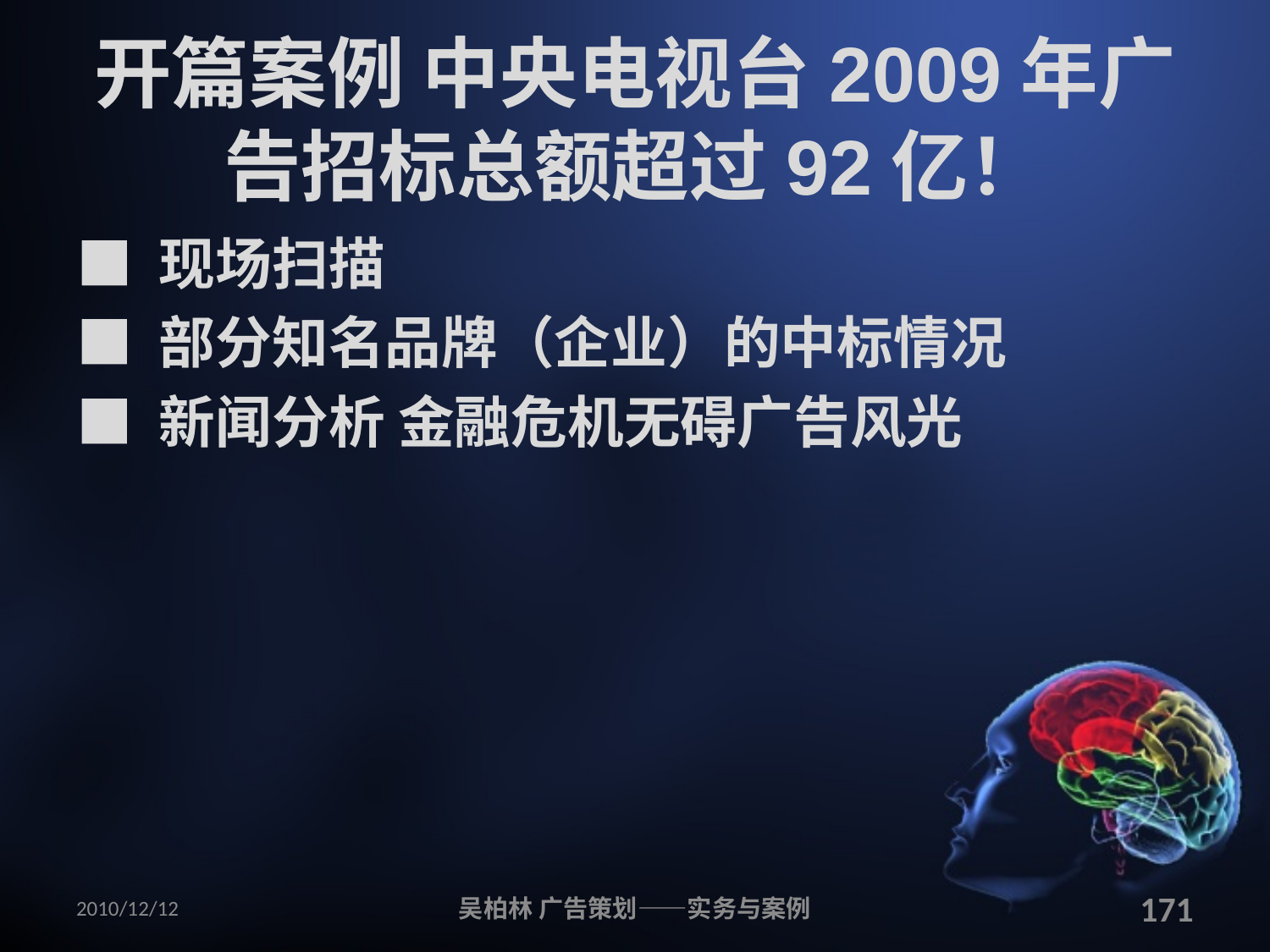

# 开篇案例 中央电视台2009年广告招标总额超过92亿！
■ 现场扫描
■ 部分知名品牌（企业）的中标情况
■ 新闻分析 金融危机无碍广告风光
2010/12/12
吴柏林 广告策划——实务与案例
171